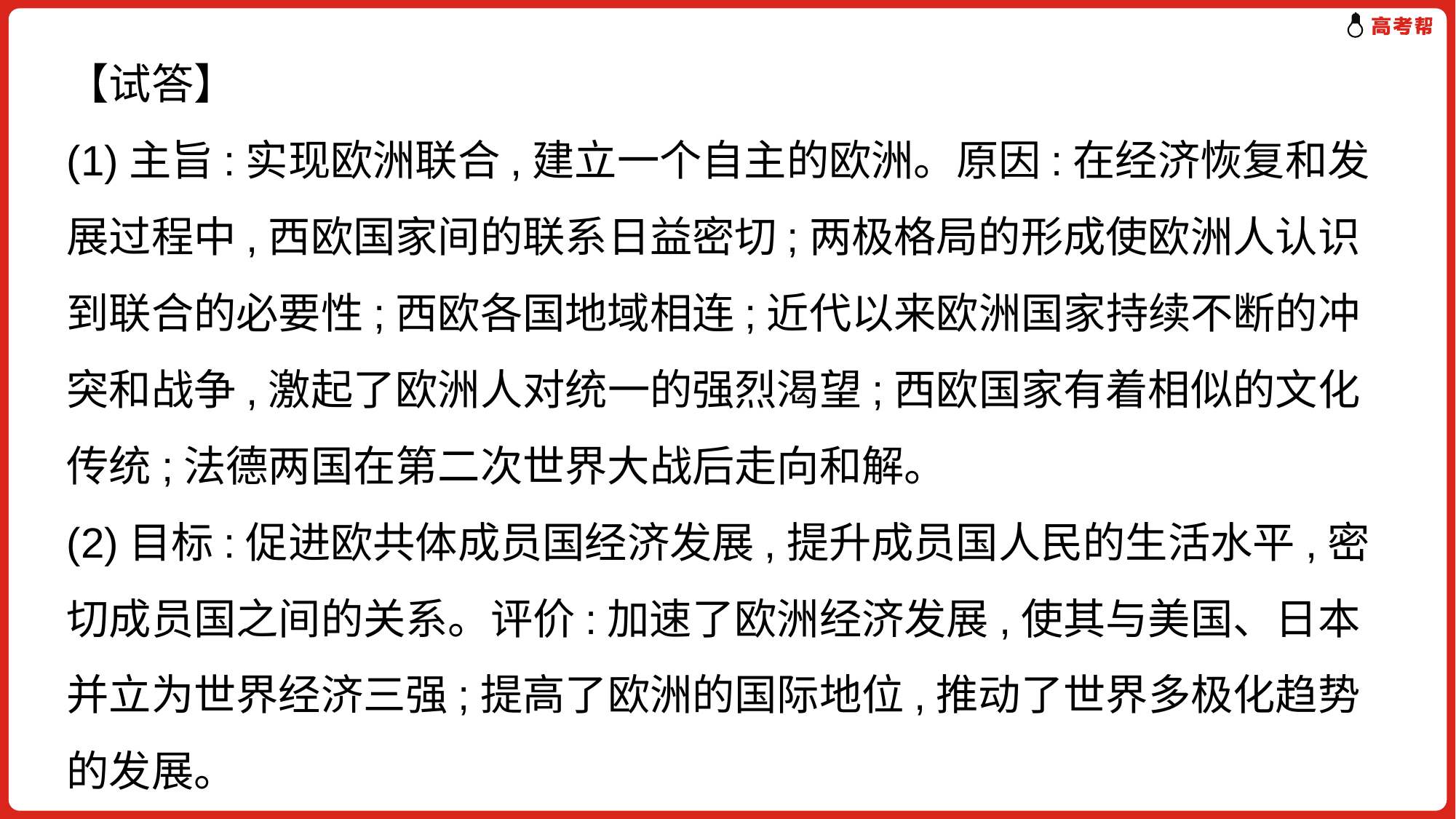

【试答】
(1)主旨:实现欧洲联合,建立一个自主的欧洲。原因:在经济恢复和发展过程中,西欧国家间的联系日益密切;两极格局的形成使欧洲人认识到联合的必要性;西欧各国地域相连;近代以来欧洲国家持续不断的冲突和战争,激起了欧洲人对统一的强烈渴望;西欧国家有着相似的文化传统;法德两国在第二次世界大战后走向和解。
(2)目标:促进欧共体成员国经济发展,提升成员国人民的生活水平,密切成员国之间的关系。评价:加速了欧洲经济发展,使其与美国、日本并立为世界经济三强;提高了欧洲的国际地位,推动了世界多极化趋势的发展。